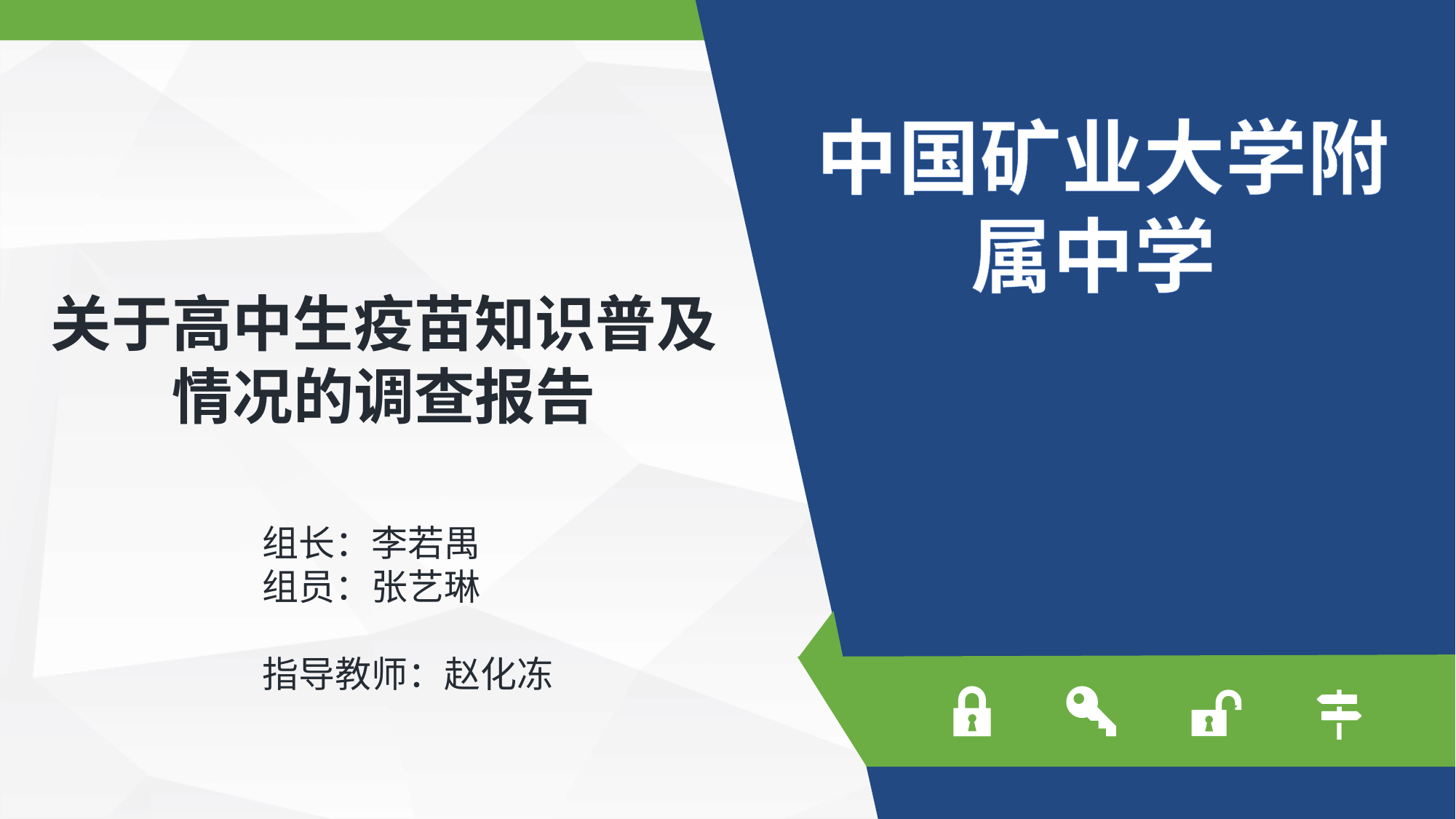

中国矿业大学附属中学
关于高中生疫苗知识普及
情况的调查报告
组长：李若禺
组员：张艺琳

指导教师：赵化冻